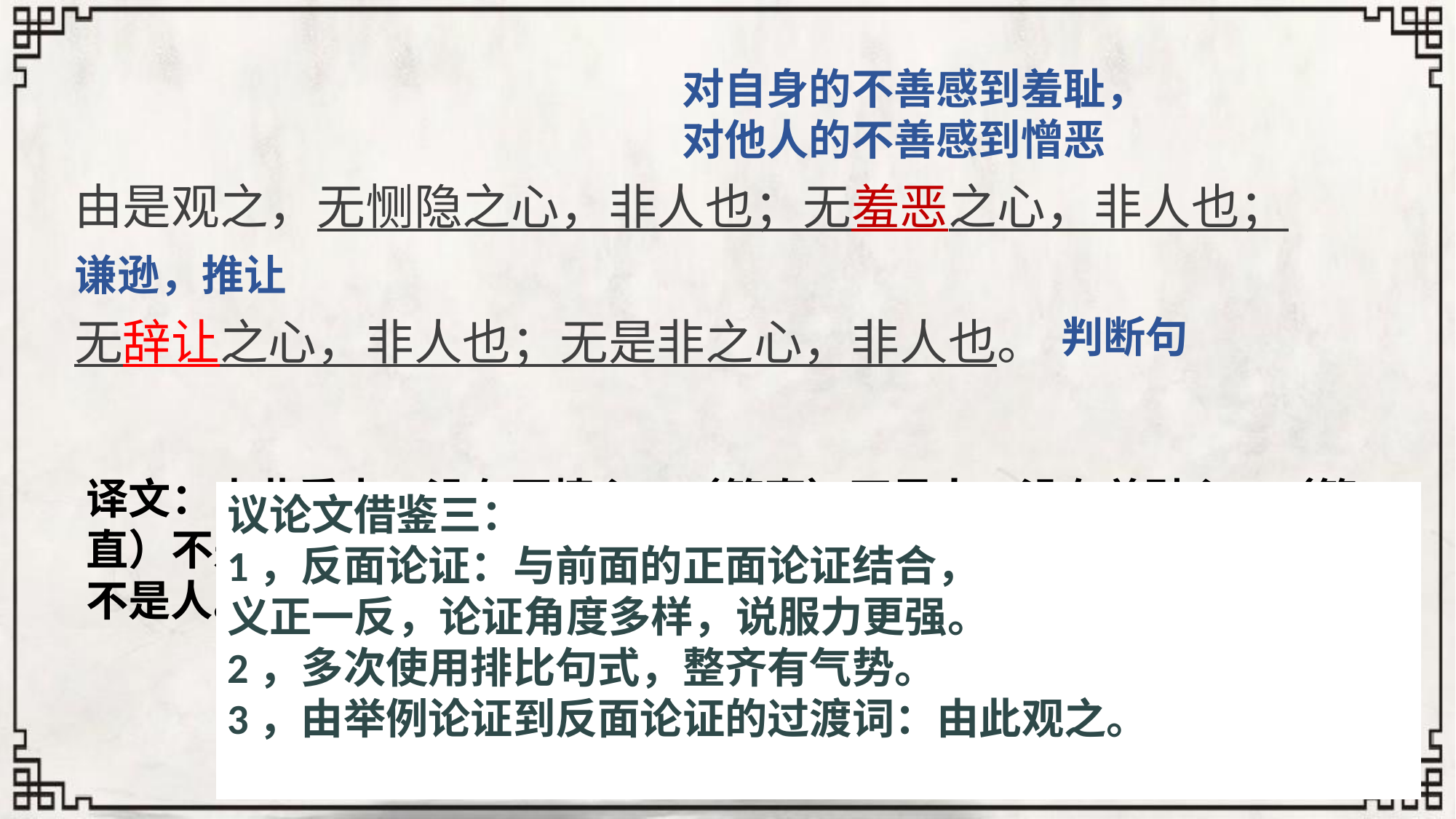

对自身的不善感到羞耻，
对他人的不善感到憎恶
由是观之，无恻隐之心，非人也；无羞恶之心，非人也；无辞让之心，非人也；无是非之心，非人也。

谦逊，推让
判断句
译文：由此看来，没有同情心，（简直）不是人；没有羞耻心，（简直）不是人；没有谦让心，（简直）不是人；没有是非心，（简直）不是人。

议论文借鉴三：
1，反面论证：与前面的正面论证结合，
义正一反，论证角度多样，说服力更强。
2，多次使用排比句式，整齐有气势。
3，由举例论证到反面论证的过渡词：由此观之。